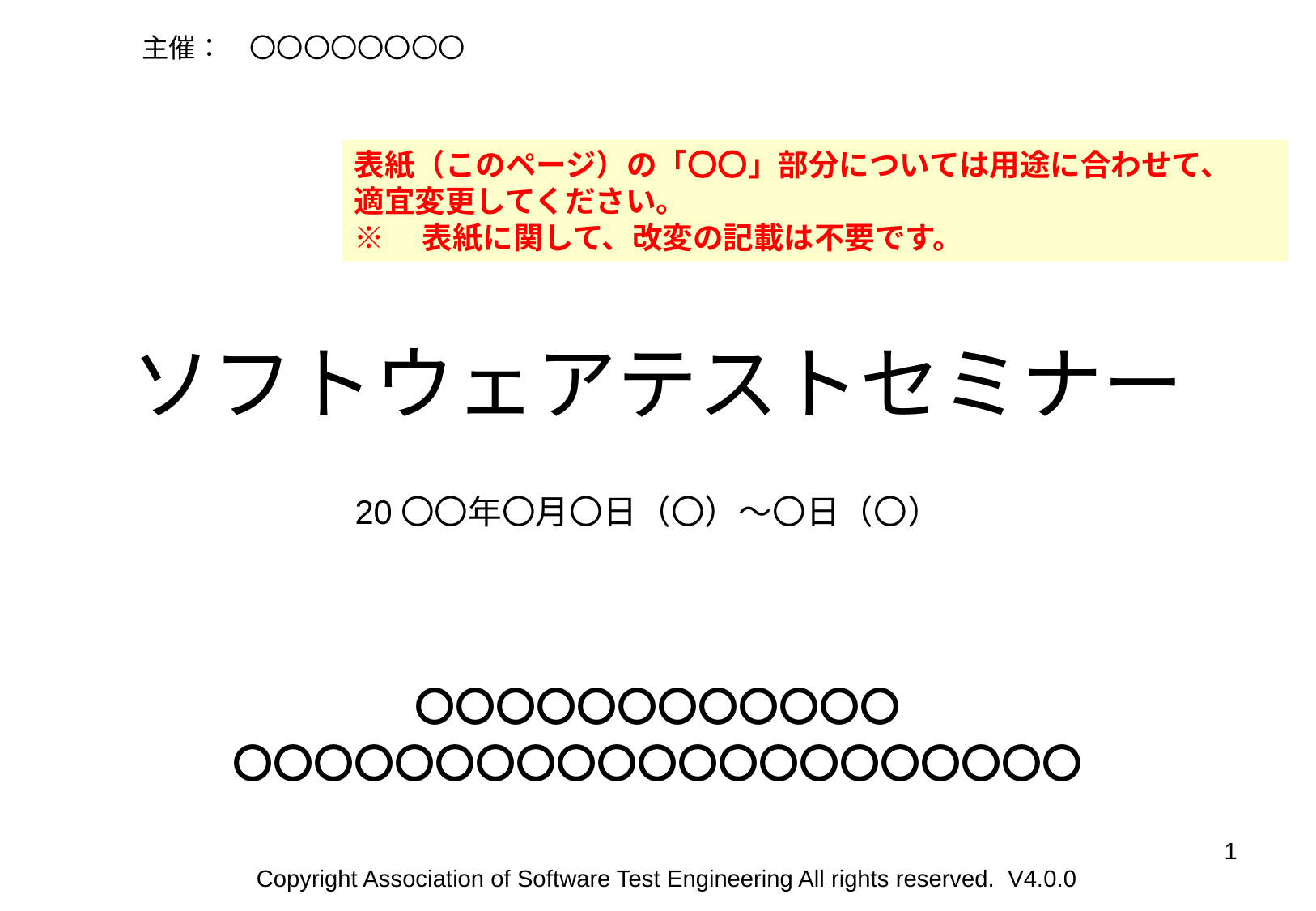

主催：　〇〇〇〇〇〇〇〇
表紙（このページ）の「〇〇」部分については用途に合わせて、
適宜変更してください。
※　表紙に関して、改変の記載は不要です。
# ソフトウェアテストセミナー
20〇〇年〇月〇日（〇）～〇日（〇）
〇〇〇〇〇〇〇〇〇〇〇〇
〇〇〇〇〇〇〇〇〇〇〇〇〇〇〇〇〇〇〇〇〇
1
Copyright Association of Software Test Engineering All rights reserved.  V4.0.0